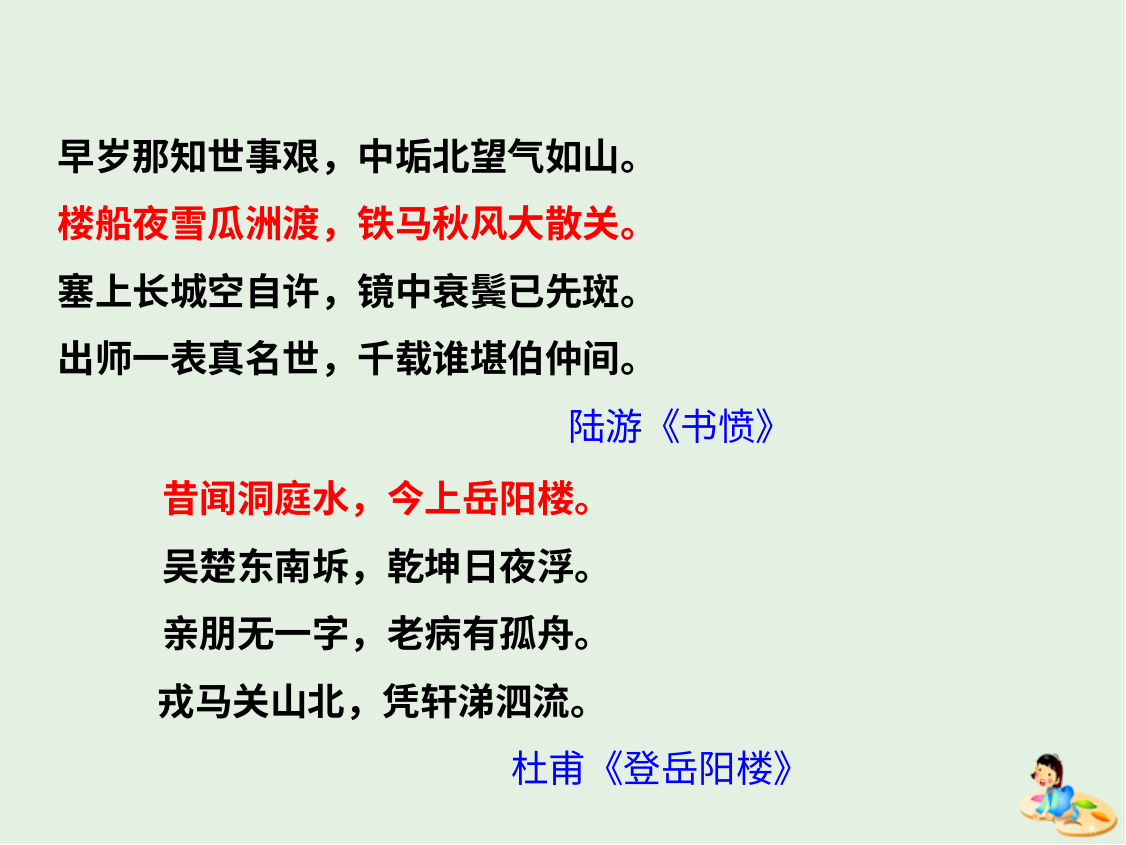

早岁那知世事艰，中垢北望气如山。
楼船夜雪瓜洲渡，铁马秋风大散关。
塞上长城空自许，镜中衰鬓已先斑。
出师一表真名世，千载谁堪伯仲间。
                                                           陆游《书愤》
昔闻洞庭水，今上岳阳楼。
吴楚东南坼，乾坤日夜浮。
亲朋无一字，老病有孤舟。
戎马关山北，凭轩涕泗流。
                                                                     杜甫《登岳阳楼》